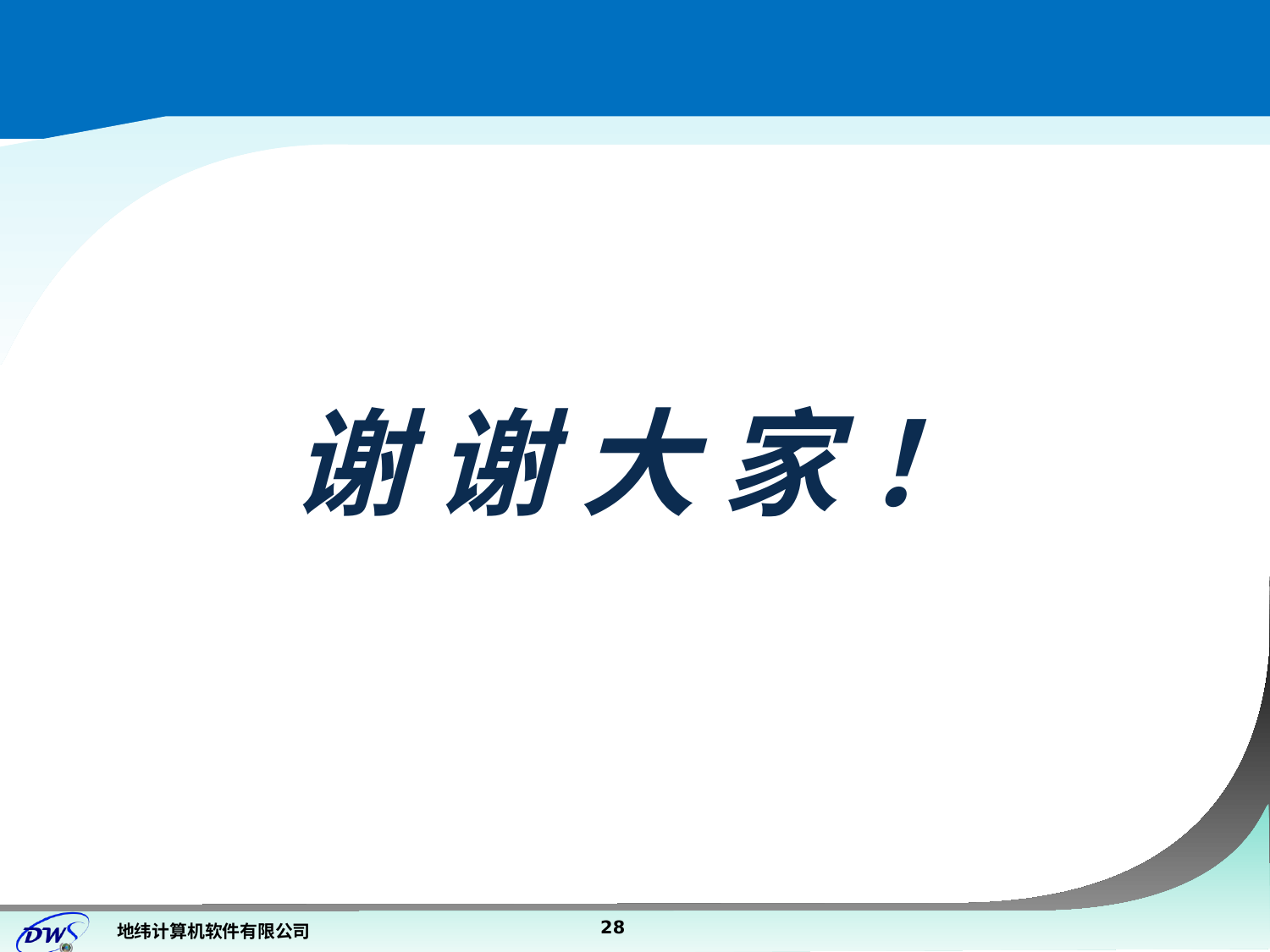

#
谢 谢 大 家 ！
28
地纬计算机软件有限公司